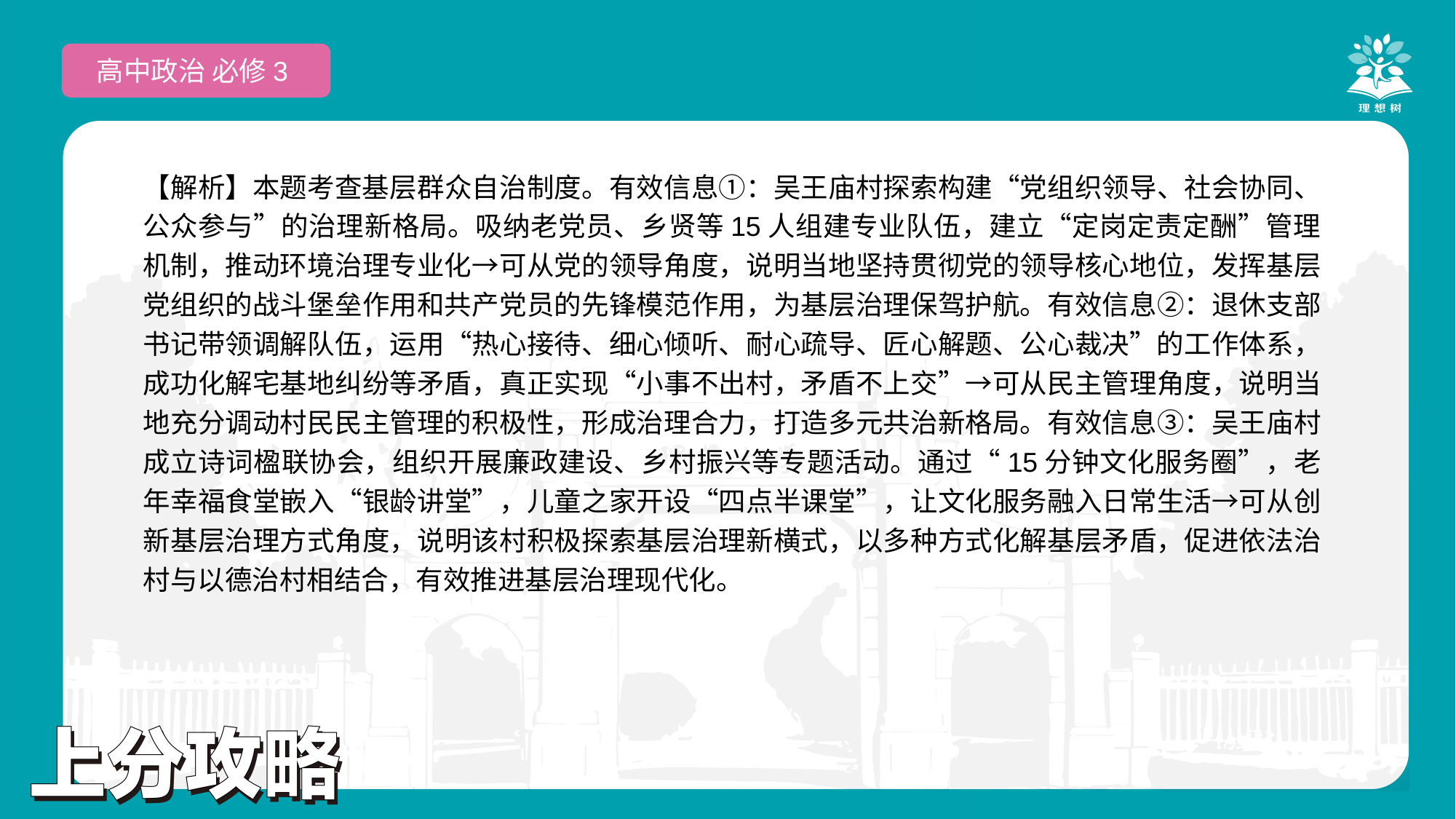

高中政治 必修3
【解析】本题考查基层群众自治制度。有效信息①：吴王庙村探索构建“党组织领导、社会协同、公众参与”的治理新格局。吸纳老党员、乡贤等15人组建专业队伍，建立“定岗定责定酬”管理机制，推动环境治理专业化→可从党的领导角度，说明当地坚持贯彻党的领导核心地位，发挥基层党组织的战斗堡垒作用和共产党员的先锋模范作用，为基层治理保驾护航。有效信息②：退休支部书记带领调解队伍，运用“热心接待、细心倾听、耐心疏导、匠心解题、公心裁决”的工作体系，成功化解宅基地纠纷等矛盾，真正实现“小事不出村，矛盾不上交”→可从民主管理角度，说明当地充分调动村民民主管理的积极性，形成治理合力，打造多元共治新格局。有效信息③：吴王庙村成立诗词楹联协会，组织开展廉政建设、乡村振兴等专题活动。通过“15分钟文化服务圈”，老年幸福食堂嵌入“银龄讲堂”，儿童之家开设“四点半课堂”，让文化服务融入日常生活→可从创新基层治理方式角度，说明该村积极探索基层治理新横式，以多种方式化解基层矛盾，促进依法治村与以德治村相结合，有效推进基层治理现代化。